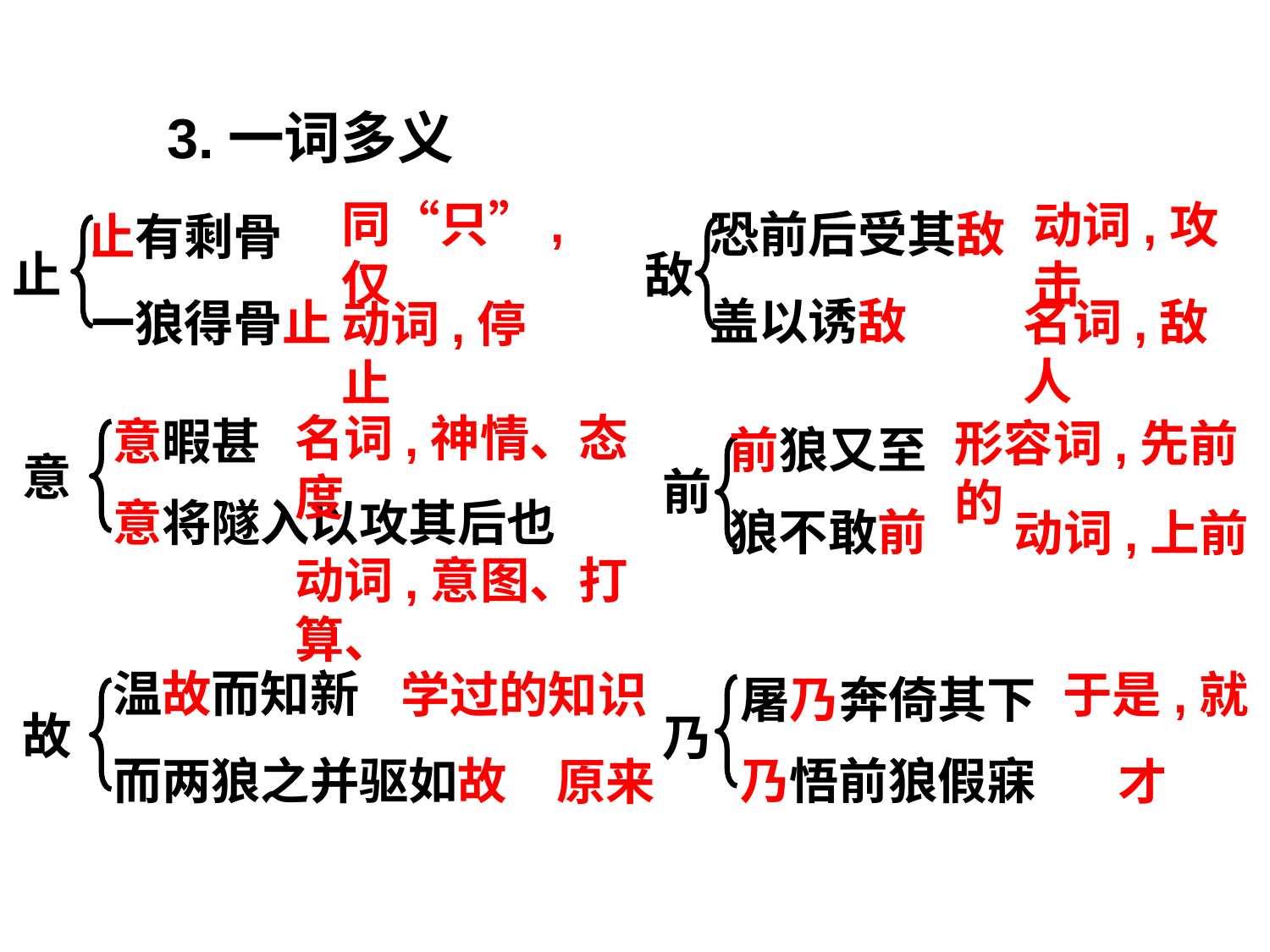

3.一词多义
恐前后受其敌
盖以诱敌
同“只”,仅
止有剩骨
一狼得骨止
动词,攻击

敌
止
名词,敌人
动词,停止
意暇甚
意将隧入以攻其后也
名词,神情、态度
前狼又至
狼不敢前
形容词,先前的

意
前

动词,上前
动词,意图、打算、
温故而知新
而两狼之并驱如故
屠乃奔倚其下
乃悟前狼假寐
学过的知识
于是,就

乃
故
才
原来